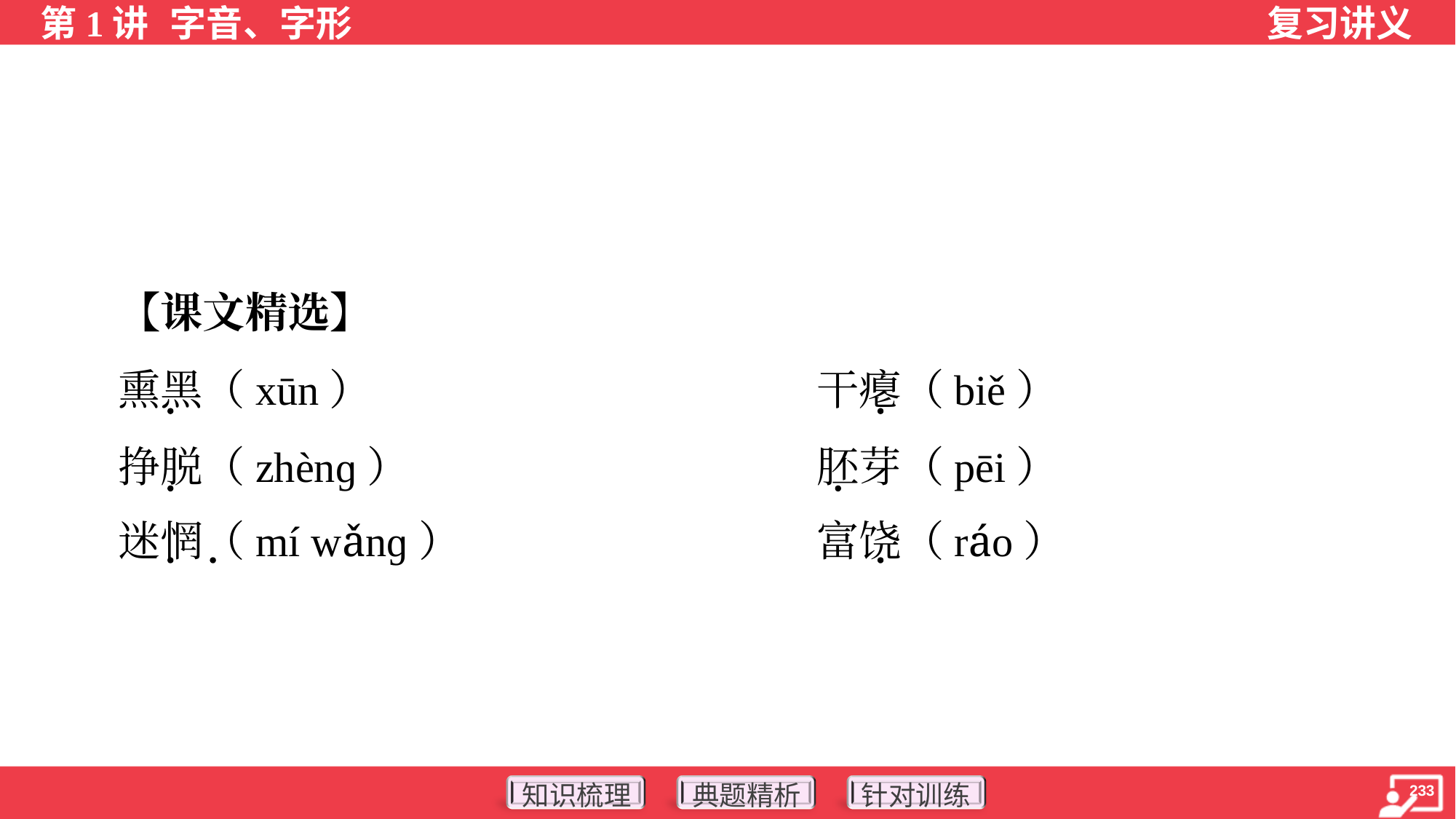

【课文精选】
    熏黑（xūn）	干瘪（biě）
    挣脱（zhènɡ）	胚芽（pēi）
    迷惘（mí wǎnɡ）	富饶（ráo）